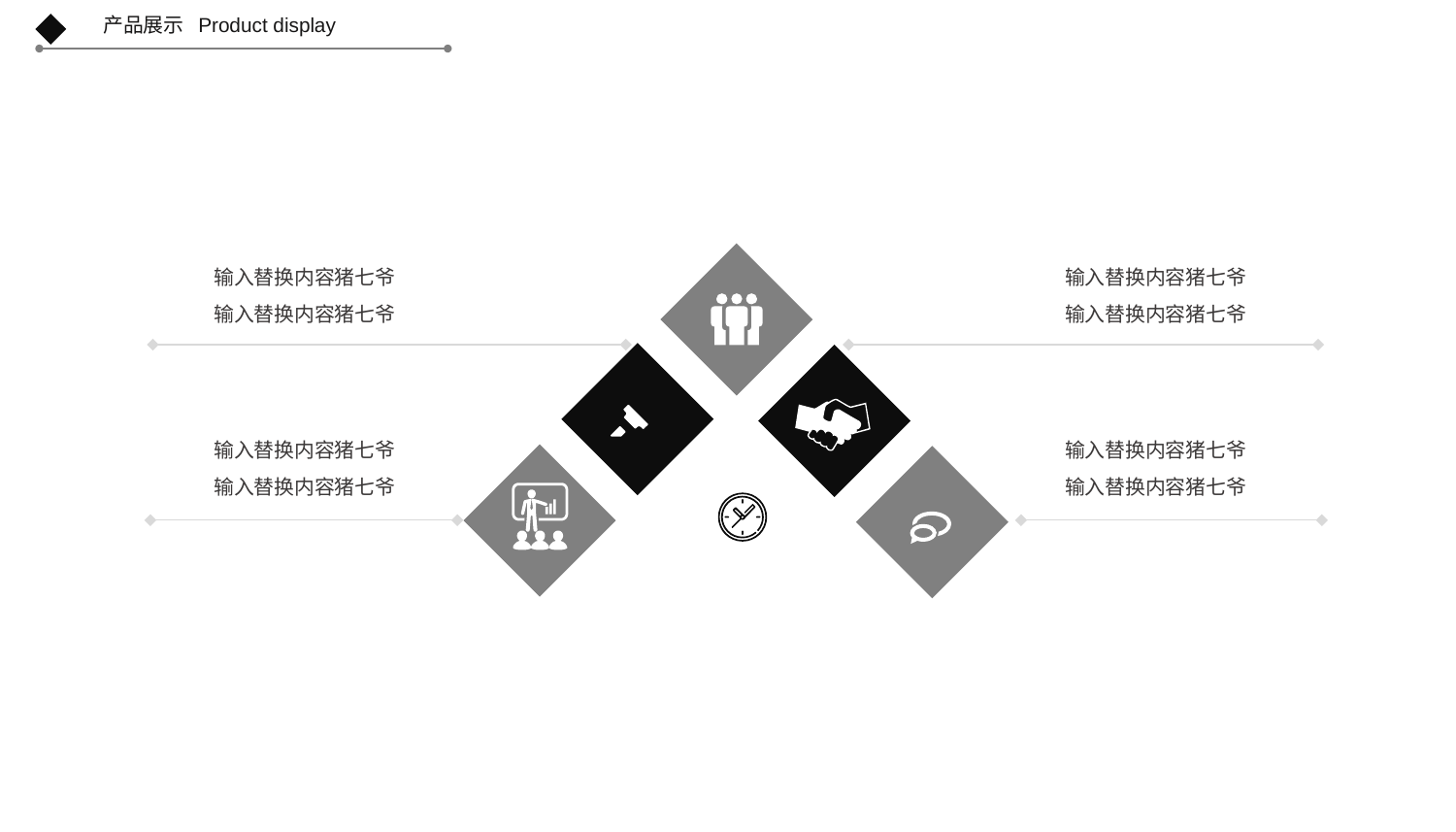

Product display
产品展示

输入替换内容猪七爷
输入替换内容猪七爷
输入替换内容猪七爷
输入替换内容猪七爷
输入替换内容猪七爷
输入替换内容猪七爷
输入替换内容猪七爷
输入替换内容猪七爷